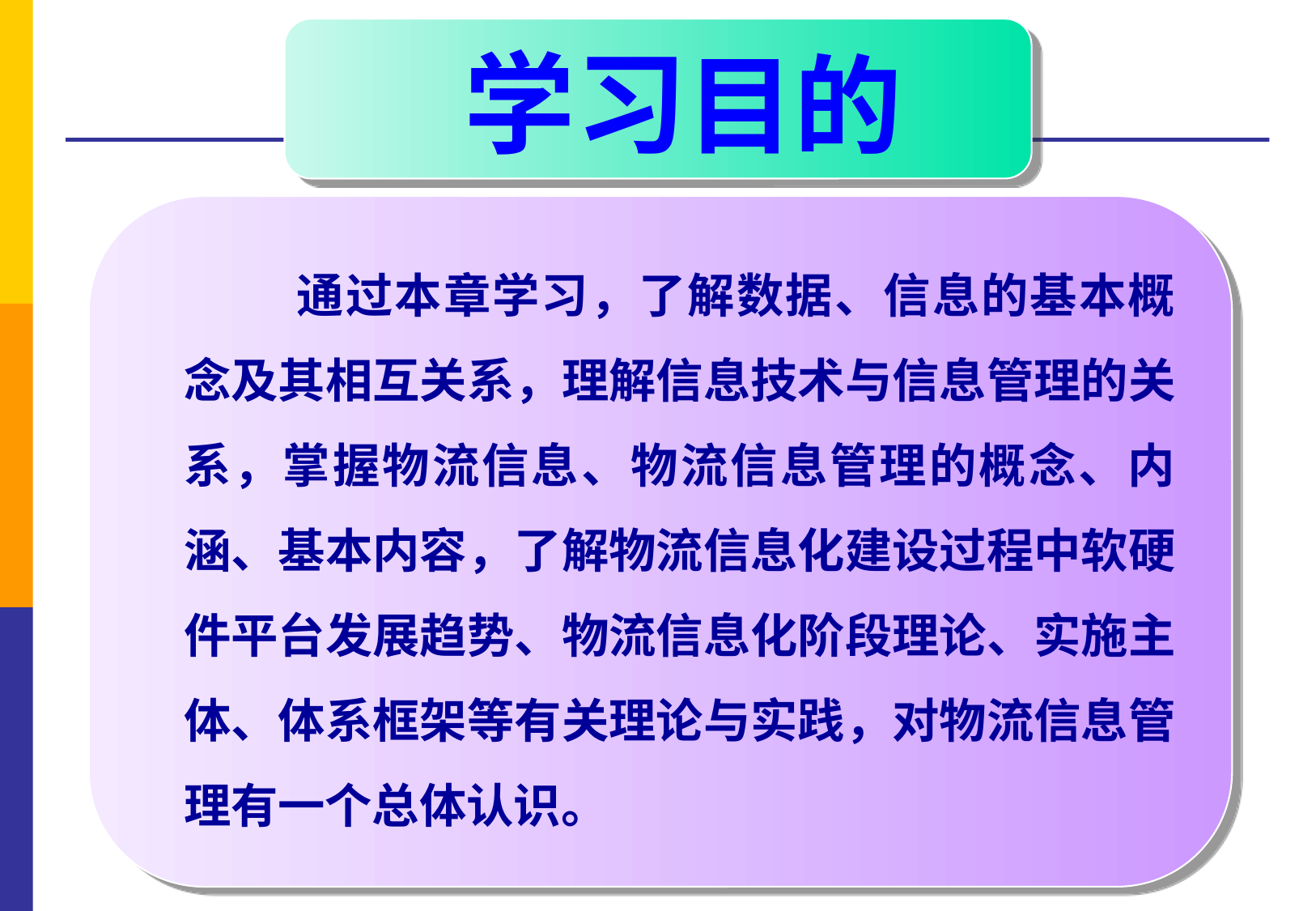

# 学习目的

        通过本章学习，了解数据、信息的基本概念及其相互关系，理解信息技术与信息管理的关系，掌握物流信息、物流信息管理的概念、内涵、基本内容，了解物流信息化建设过程中软硬件平台发展趋势、物流信息化阶段理论、实施主体、体系框架等有关理论与实践，对物流信息管理有一个总体认识。